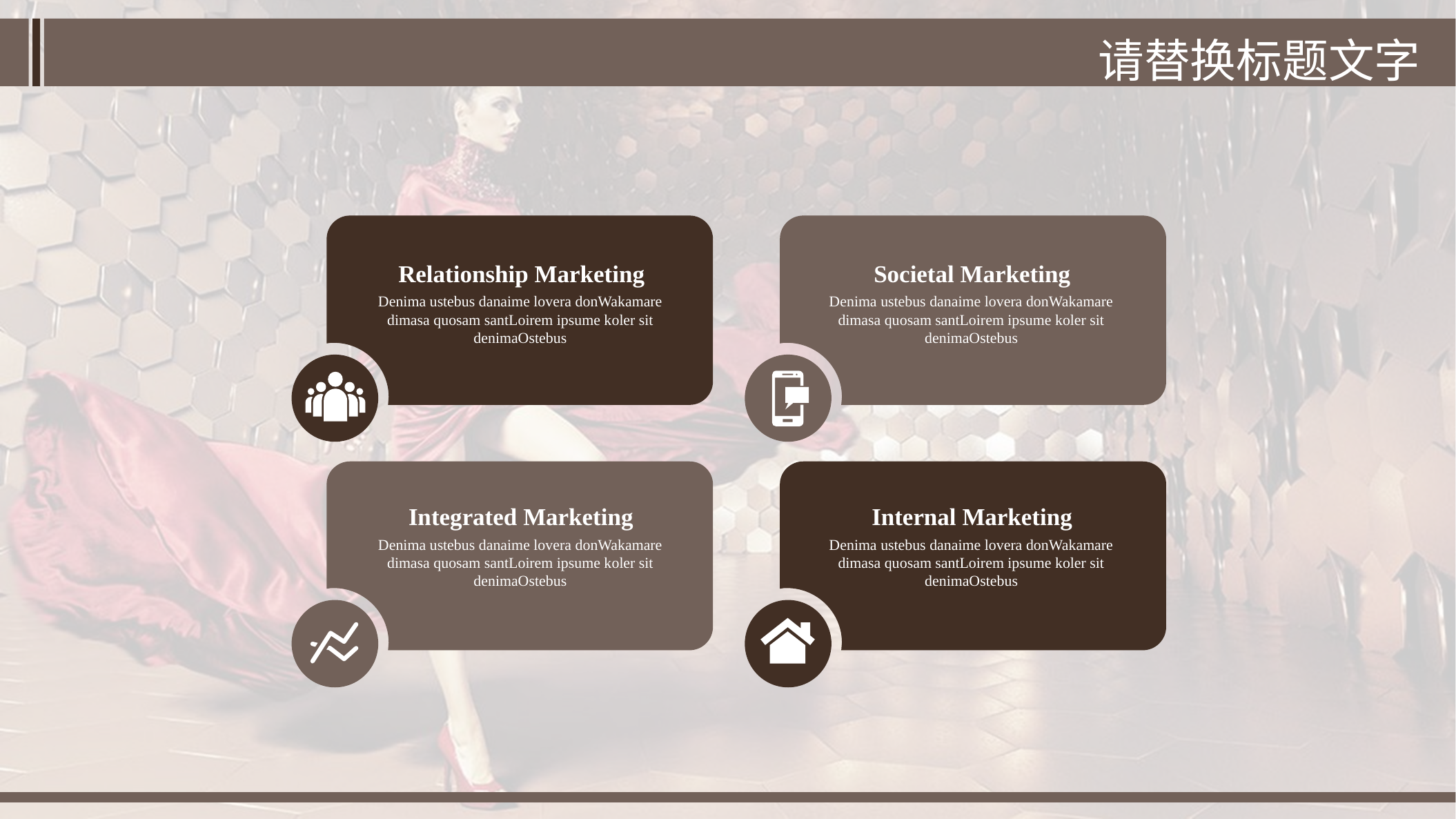

请替换标题文字

Relationship Marketing
Denima ustebus danaime lovera donWakamare dimasa quosam santLoirem ipsume koler sit denimaOstebus
Societal Marketing
Denima ustebus danaime lovera donWakamare dimasa quosam santLoirem ipsume koler sit denimaOstebus

Integrated Marketing
Denima ustebus danaime lovera donWakamare dimasa quosam santLoirem ipsume koler sit denimaOstebus
Internal Marketing
Denima ustebus danaime lovera donWakamare dimasa quosam santLoirem ipsume koler sit denimaOstebus